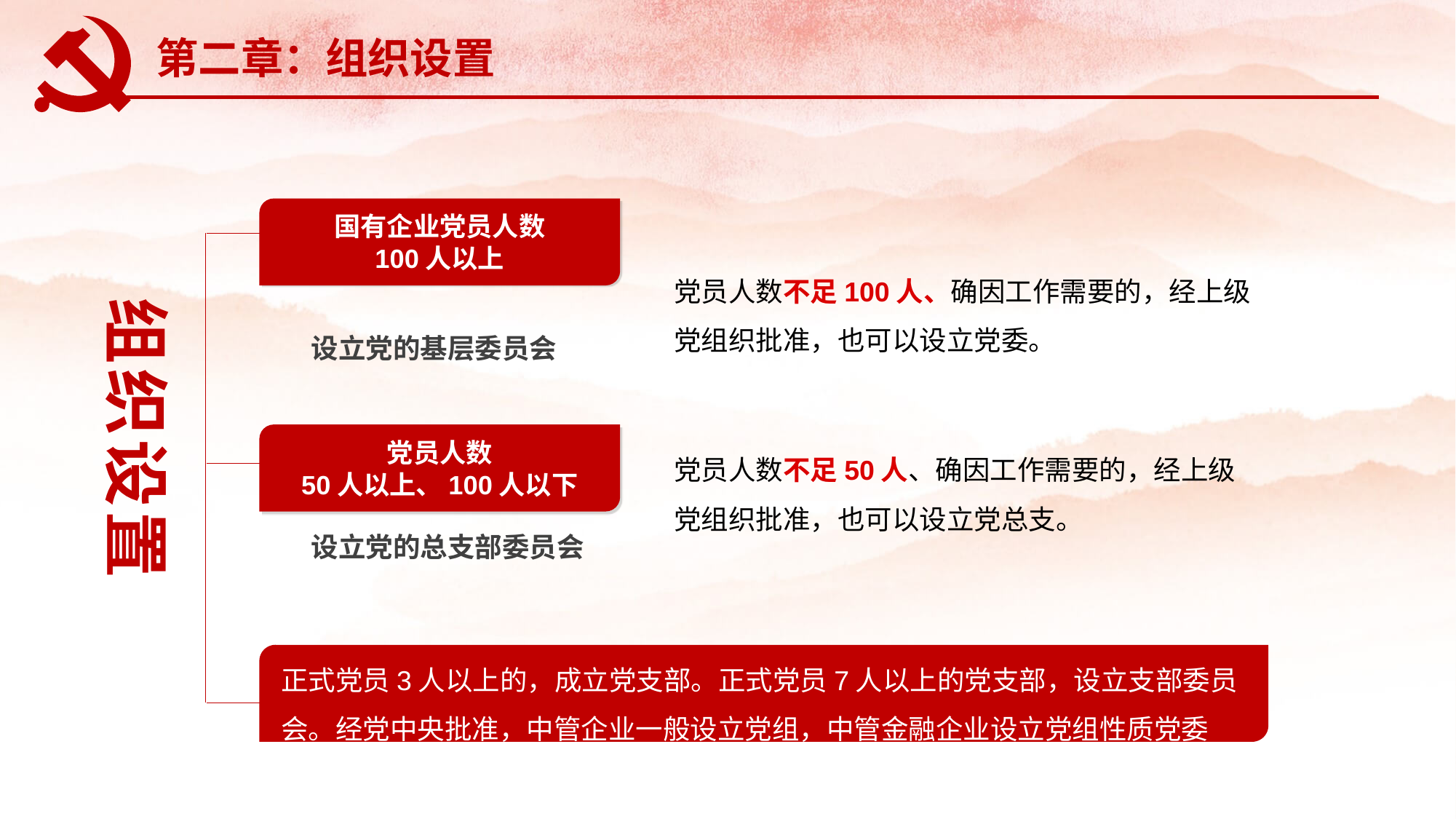

第二章：组织设置
国有企业党员人数
100人以上
组织设置
党员人数不足100人、确因工作需要的，经上级党组织批准，也可以设立党委。
设立党的基层委员会
党员人数
50人以上、100人以下
党员人数不足50人、确因工作需要的，经上级党组织批准，也可以设立党总支。
设立党的总支部委员会
正式党员3人以上的，成立党支部。正式党员7人以上的党支部，设立支部委员会。经党中央批准，中管企业一般设立党组，中管金融企业设立党组性质党委